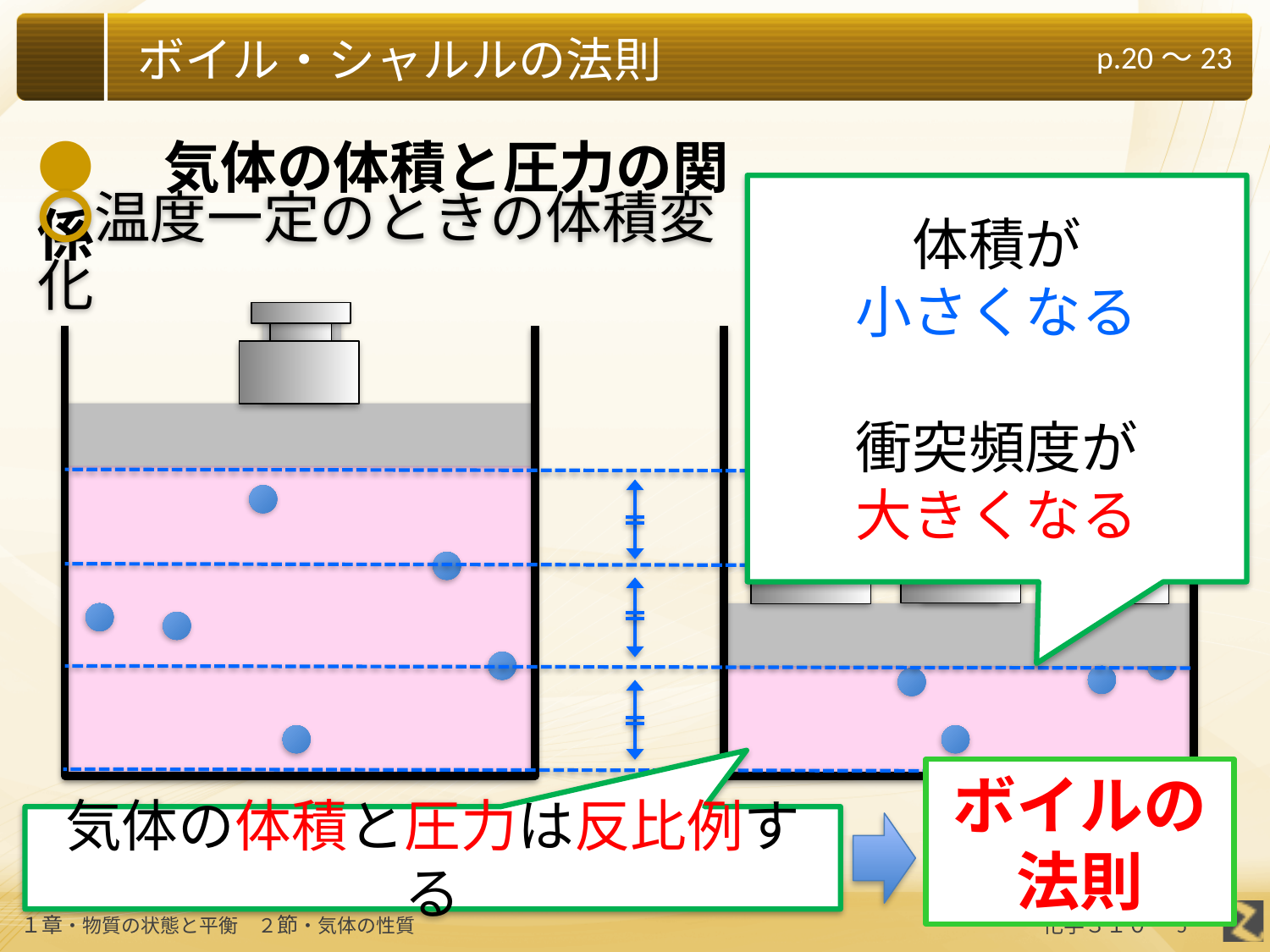

●　気体の体積と圧力の関係
体積が
小さくなる

衝突頻度が
大きくなる
〇温度一定のときの体積変化

ボイルの
法則
気体の体積と圧力は反比例する

5